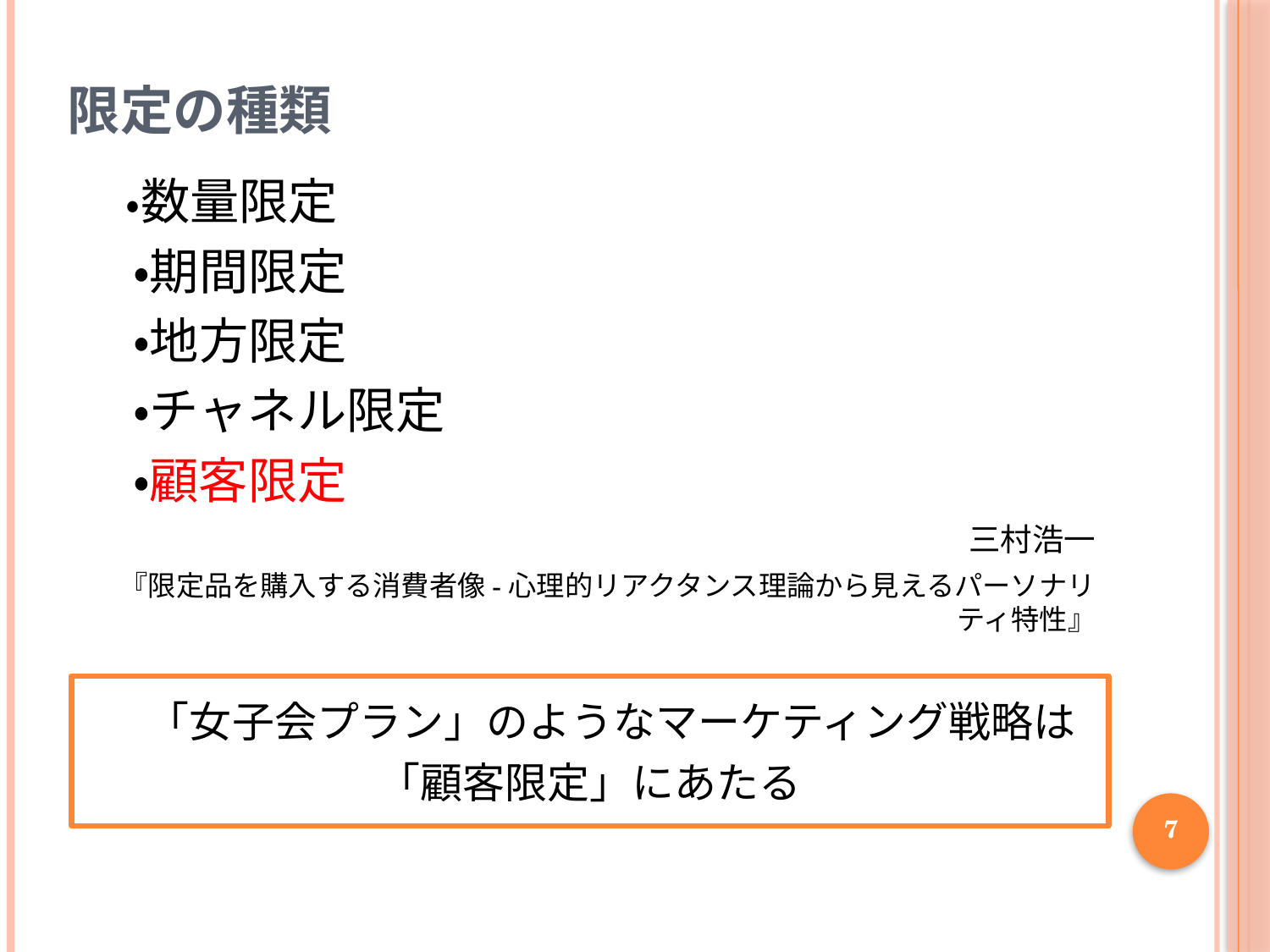

# 限定の種類
　・数量限定
　・期間限定
　・地方限定
　・チャネル限定
　・顧客限定
三村浩一
『限定品を購入する消費者像-心理的リアクタンス理論から見えるパーソナリティ特性』

　「女子会プラン」のようなマーケティング戦略は
「顧客限定」にあたる
7